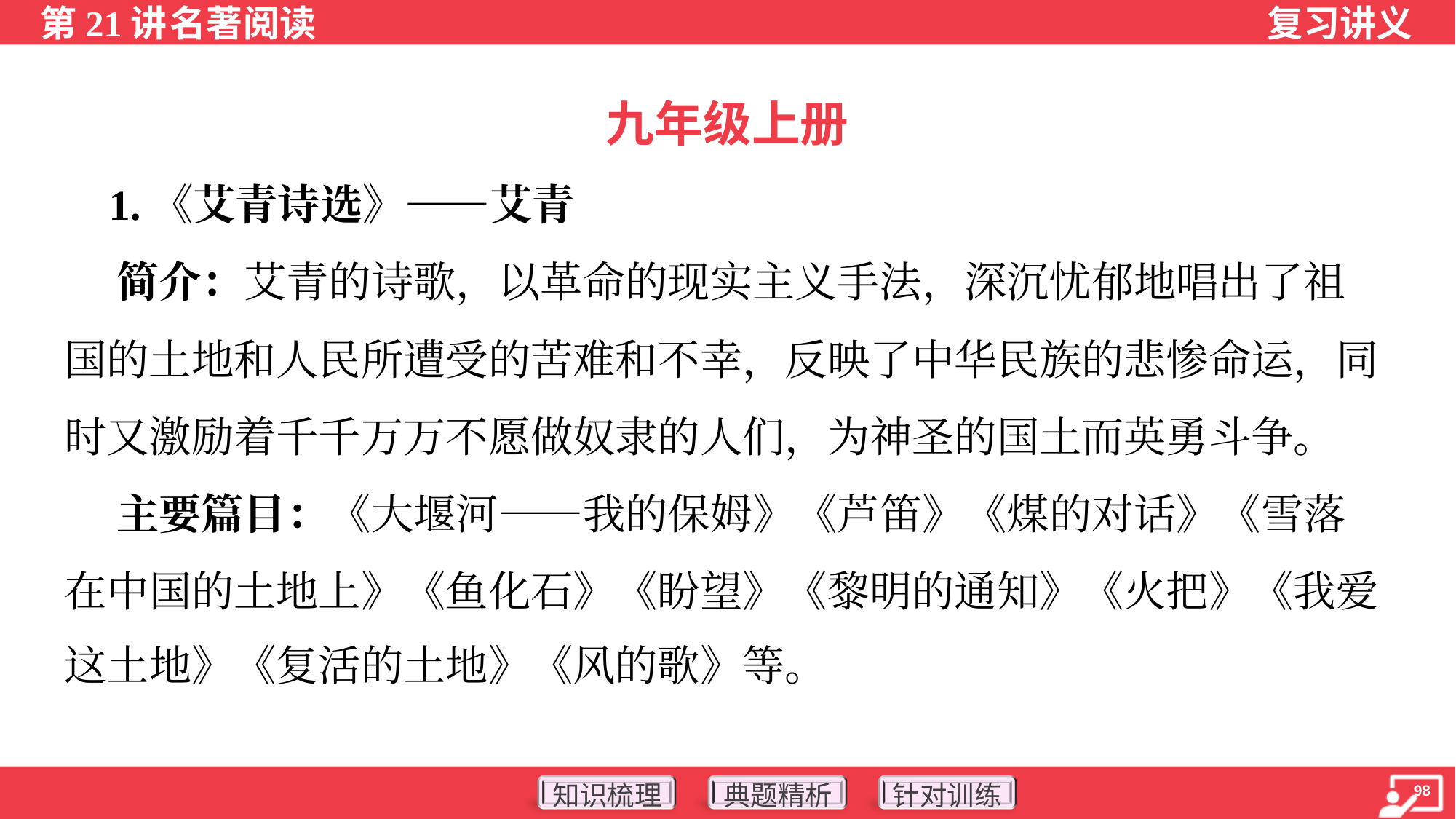

九年级上册
    1.《艾青诗选》——艾青
    简介：艾青的诗歌，以革命的现实主义手法，深沉忧郁地唱出了祖
国的土地和人民所遭受的苦难和不幸，反映了中华民族的悲惨命运，同
时又激励着千千万万不愿做奴隶的人们，为神圣的国土而英勇斗争。
    主要篇目：《大堰河——我的保姆》《芦笛》《煤的对话》《雪落
在中国的土地上》《鱼化石》《盼望》《黎明的通知》《火把》《我爱
这土地》《复活的土地》《风的歌》等。